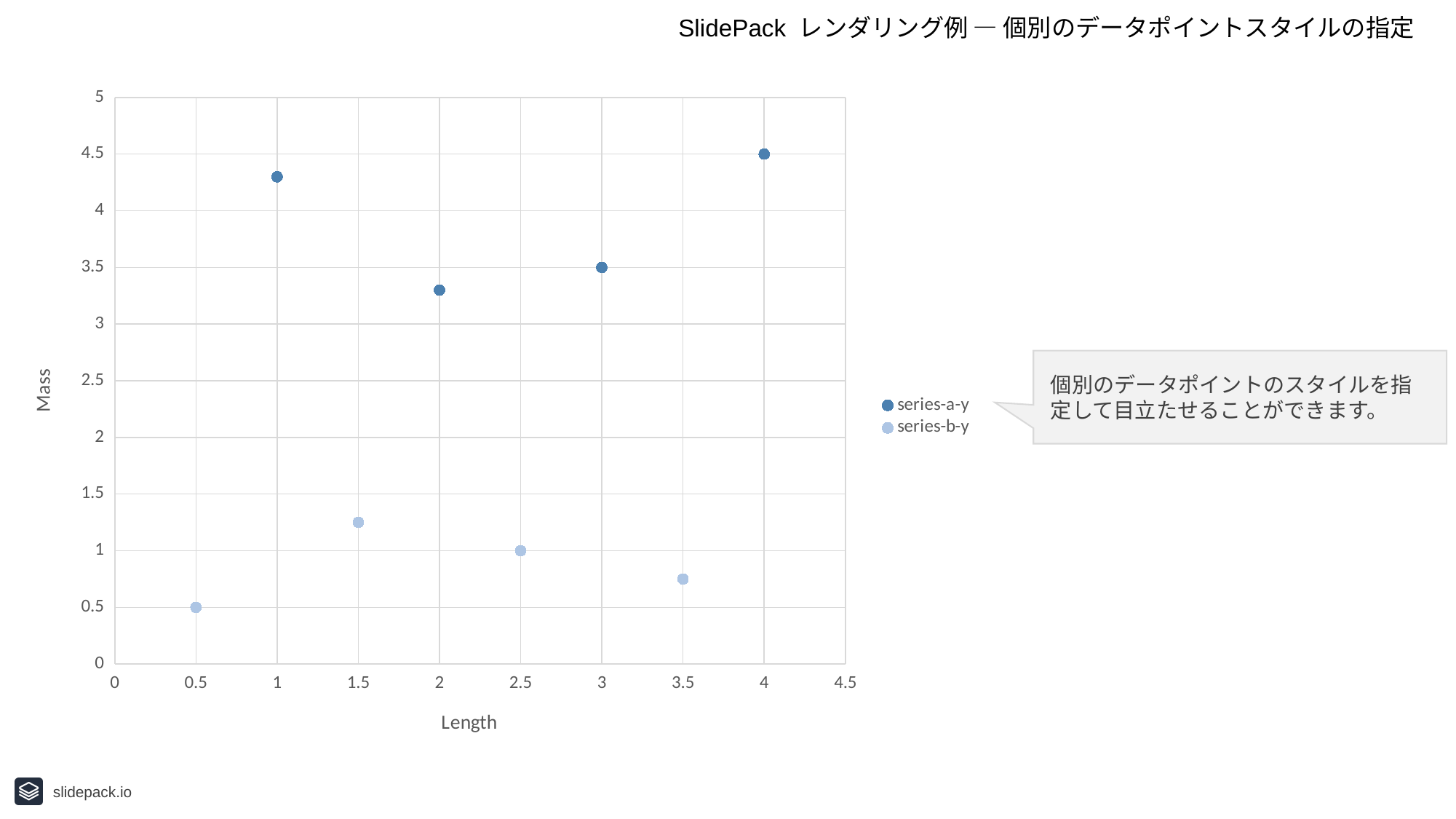

SlidePack レンダリング例 ― 個別のデータポイントスタイルの指定

### Chart

| Category | series-a-y | series-b-y |
|---|---|---|
個別のデータポイントのスタイルを指定して目立たせることができます。